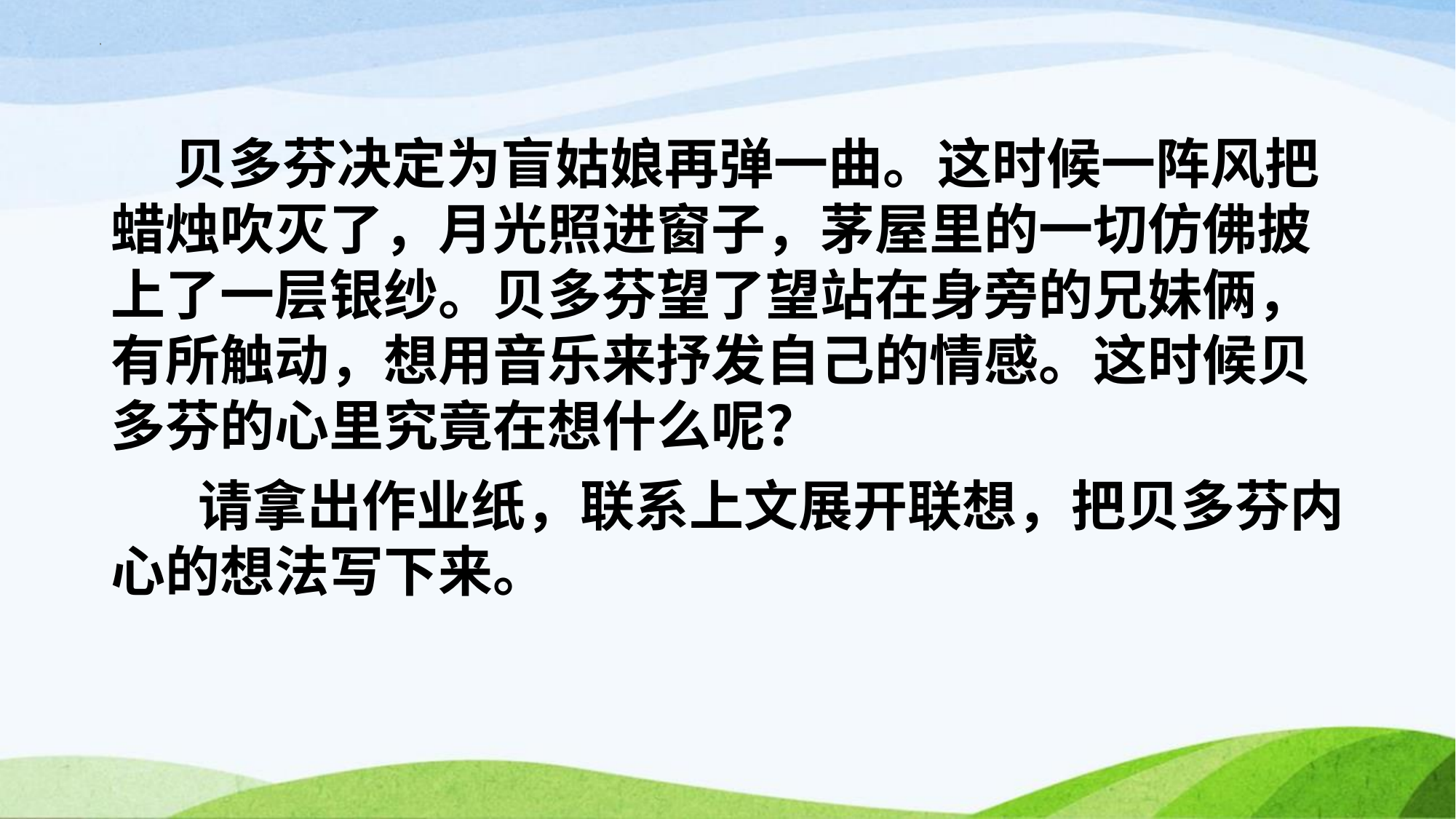

贝多芬决定为盲姑娘再弹一曲。这时候一阵风把蜡烛吹灭了，月光照进窗子，茅屋里的一切仿佛披上了一层银纱。贝多芬望了望站在身旁的兄妹俩，有所触动，想用音乐来抒发自己的情感。这时候贝多芬的心里究竟在想什么呢？
      请拿出作业纸，联系上文展开联想，把贝多芬内心的想法写下来。